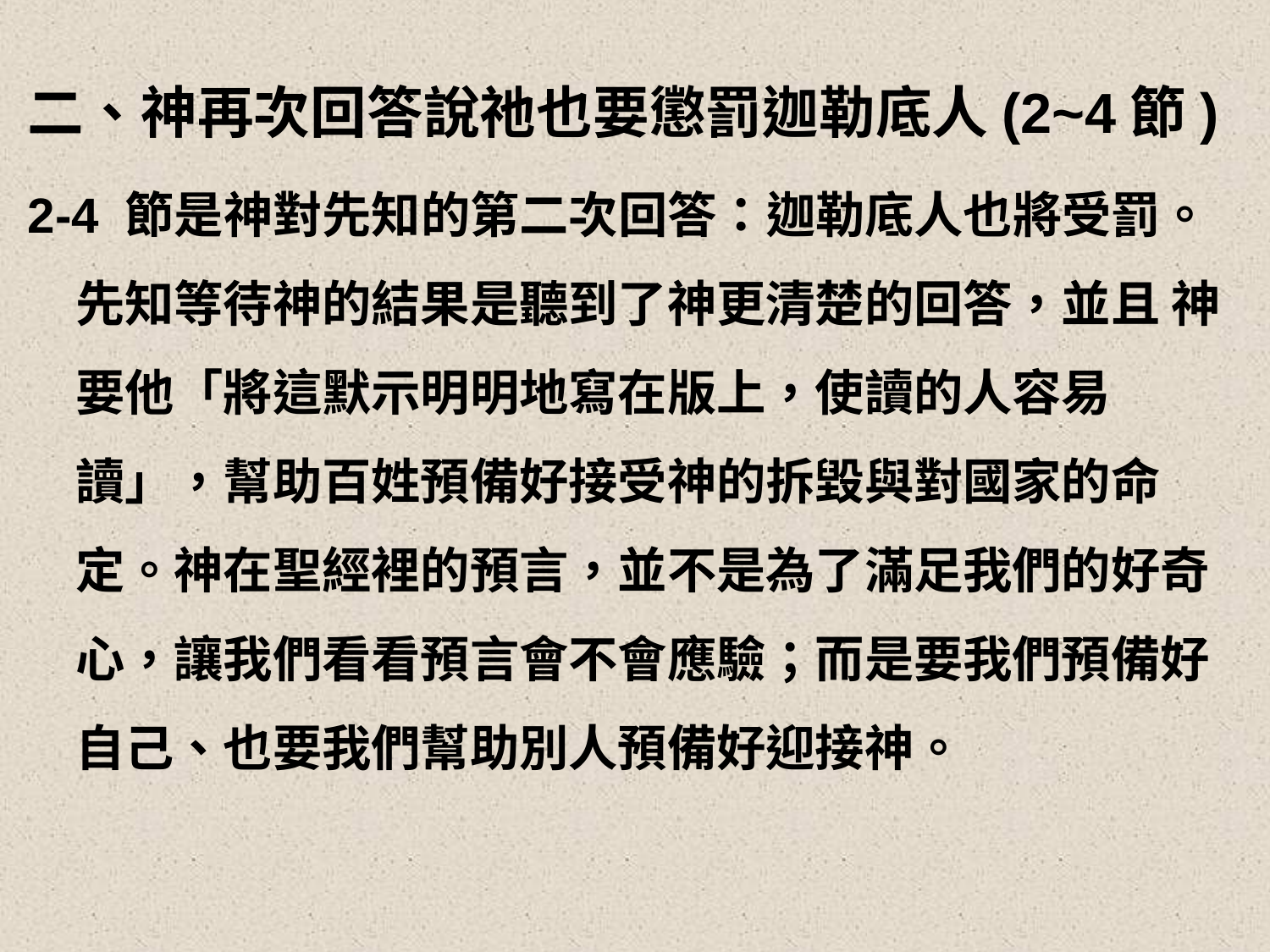

二、神再次回答說祂也要懲罰迦勒底人(2~4節)
2-4 節是神對先知的第二次回答：迦勒底人也將受罰。先知等待神的結果是聽到了神更清楚的回答，並且 神要他「將這默示明明地寫在版上，使讀的人容易讀」，幫助百姓預備好接受神的拆毀與對國家的命定。神在聖經裡的預言，並不是為了滿足我們的好奇心，讓我們看看預言會不會應驗；而是要我們預備好自己、也要我們幫助別人預備好迎接神。